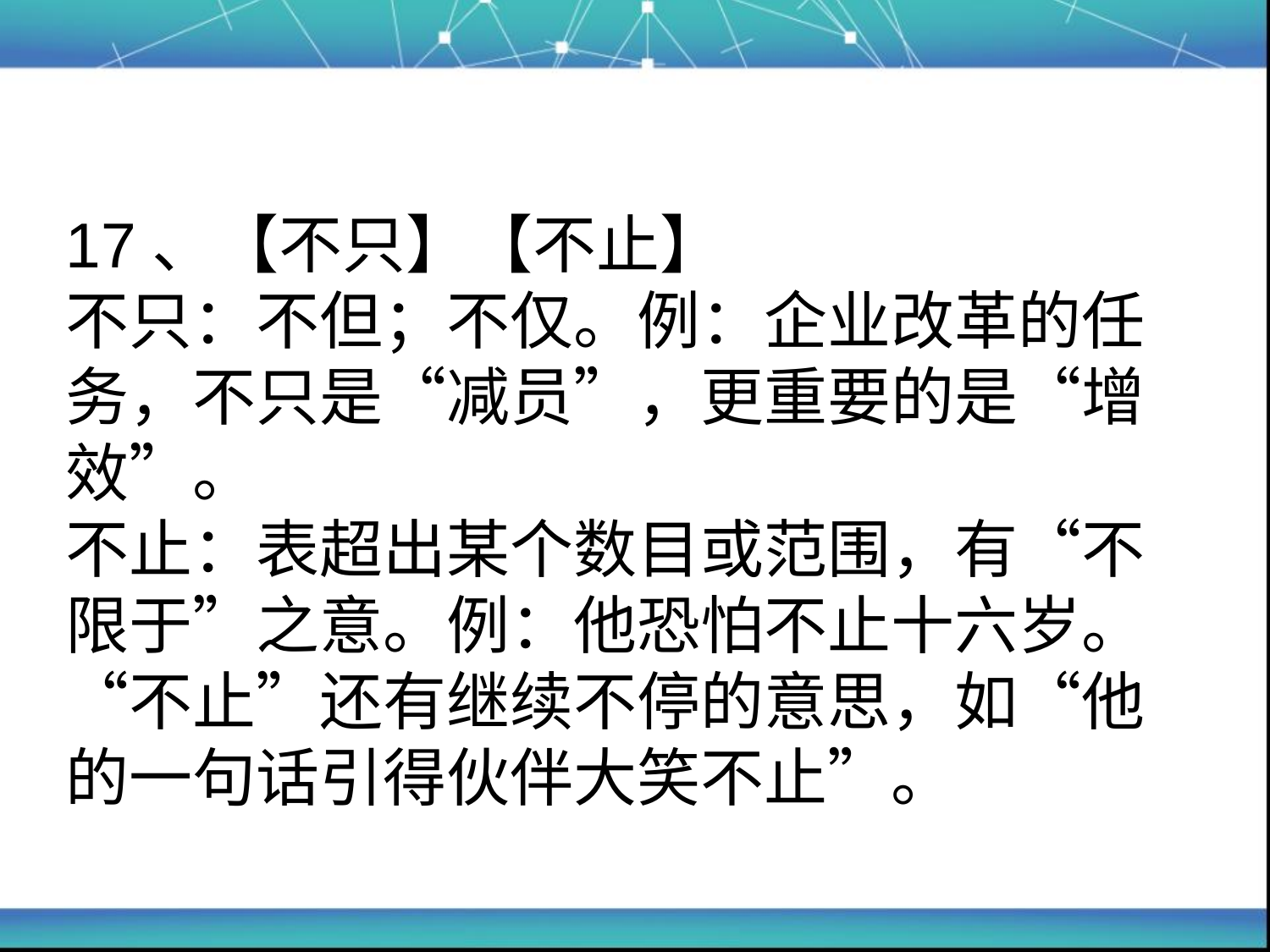

# 17、【不只】【不止】 不只：不但；不仅。例：企业改革的任务，不只是“减员”，更重要的是“增效”。 不止：表超出某个数目或范围，有“不限于”之意。例：他恐怕不止十六岁。“不止”还有继续不停的意思，如“他的一句话引得伙伴大笑不止”。